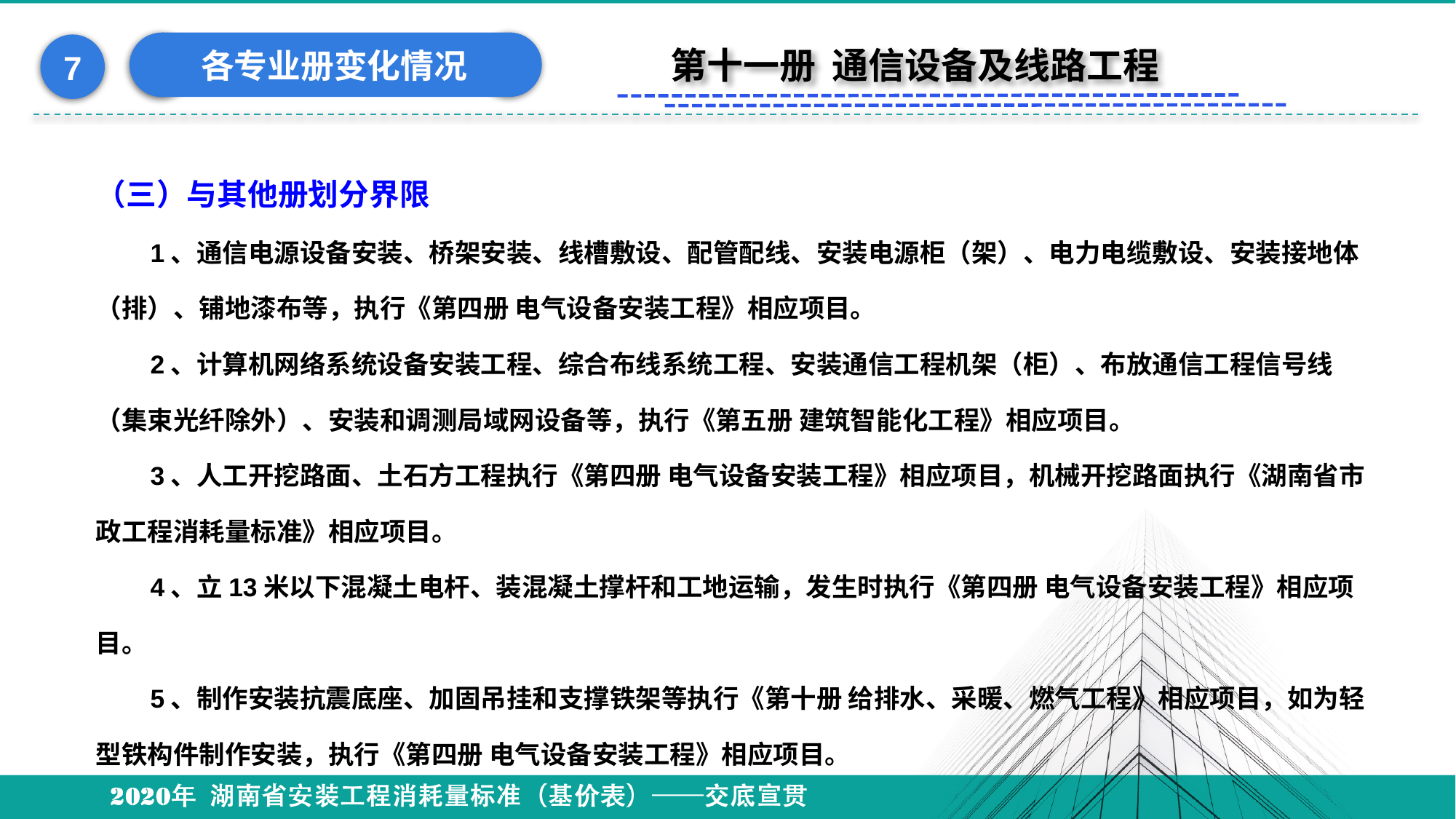

各专业册变化情况

7
第十一册  通信设备及线路工程
（三）与其他册划分界限
1、通信电源设备安装、桥架安装、线槽敷设、配管配线、安装电源柜（架）、电力电缆敷设、安装接地体（排）、铺地漆布等，执行《第四册 电气设备安装工程》相应项目。
2、计算机网络系统设备安装工程、综合布线系统工程、安装通信工程机架（柜）、布放通信工程信号线（集束光纤除外）、安装和调测局域网设备等，执行《第五册 建筑智能化工程》相应项目。
3、人工开挖路面、土石方工程执行《第四册 电气设备安装工程》相应项目，机械开挖路面执行《湖南省市政工程消耗量标准》相应项目。
4、立13米以下混凝土电杆、装混凝土撑杆和工地运输，发生时执行《第四册 电气设备安装工程》相应项目。
5、制作安装抗震底座、加固吊挂和支撑铁架等执行《第十册 给排水、采暖、燃气工程》相应项目，如为轻型铁构件制作安装，执行《第四册 电气设备安装工程》相应项目。